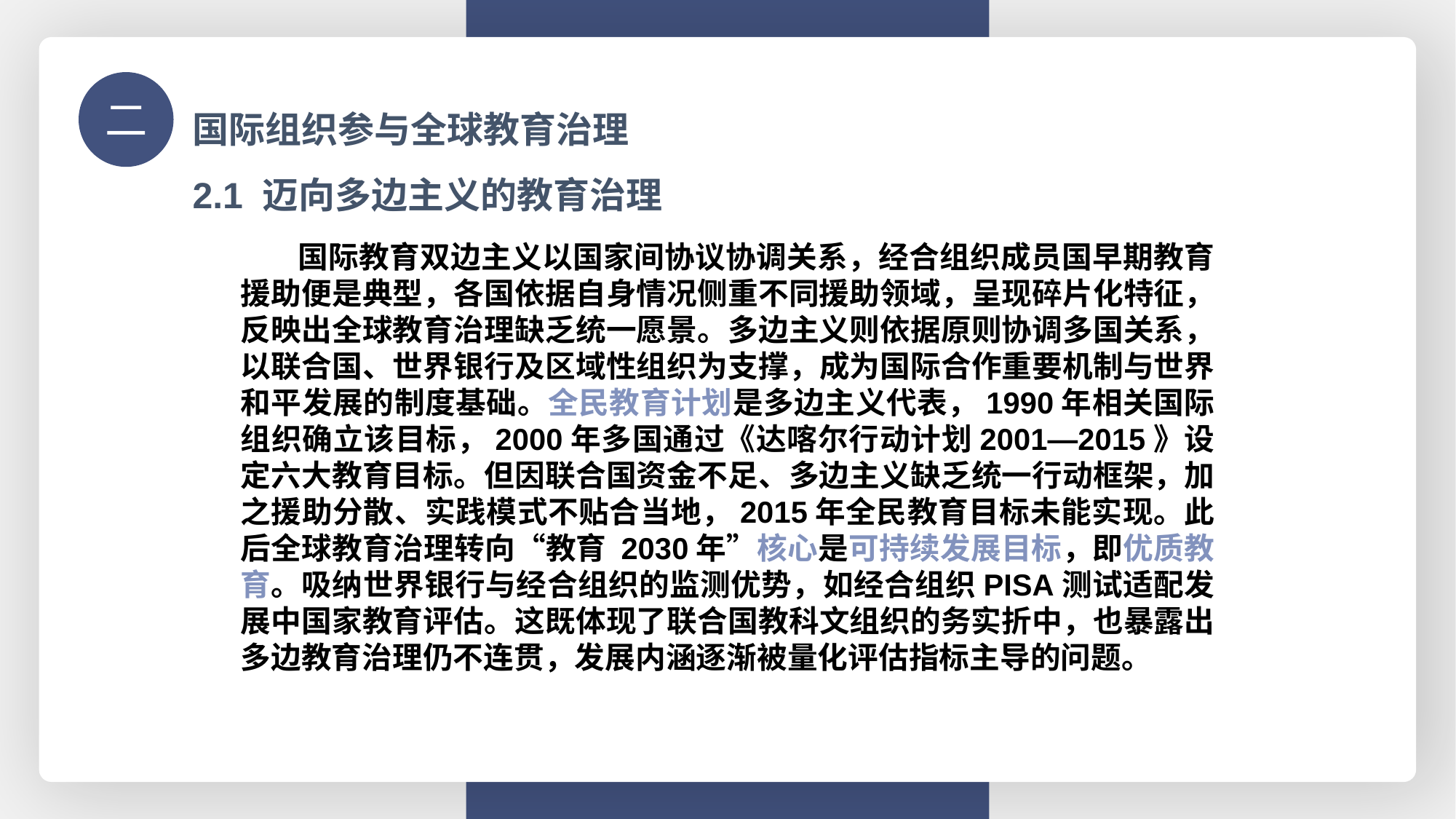

国际组织参与全球教育治理
二
2.1 迈向多边主义的教育治理
       国际教育双边主义以国家间协议协调关系，经合组织成员国早期教育援助便是典型，各国依据自身情况侧重不同援助领域，呈现碎片化特征，反映出全球教育治理缺乏统一愿景。多边主义则依据原则协调多国关系，以联合国、世界银行及区域性组织为支撑，成为国际合作重要机制与世界和平发展的制度基础。全民教育计划是多边主义代表，1990年相关国际组织确立该目标，2000年多国通过《达喀尔行动计划2001—2015》设定六大教育目标。但因联合国资金不足、多边主义缺乏统一行动框架，加之援助分散、实践模式不贴合当地，2015年全民教育目标未能实现。此后全球教育治理转向“教育 2030年”核心是可持续发展目标，即优质教育。吸纳世界银行与经合组织的监测优势，如经合组织PISA测试适配发展中国家教育评估。这既体现了联合国教科文组织的务实折中，也暴露出多边教育治理仍不连贯，发展内涵逐渐被量化评估指标主导的问题。